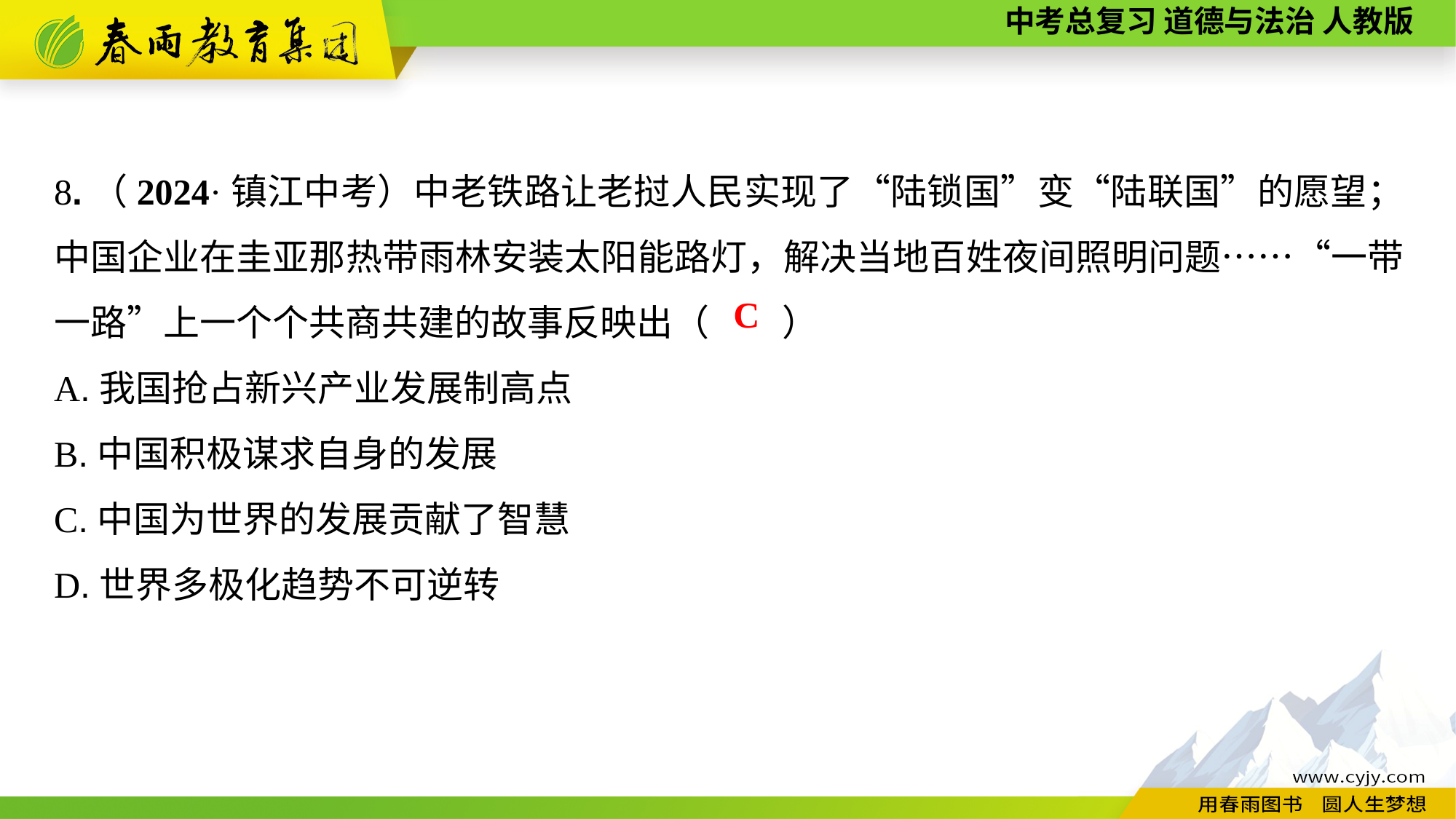

8.（2024·镇江中考）中老铁路让老挝人民实现了“陆锁国”变“陆联国”的愿望；中国企业在圭亚那热带雨林安装太阳能路灯，解决当地百姓夜间照明问题……“一带一路”上一个个共商共建的故事反映出（　　）
A.我国抢占新兴产业发展制高点
B.中国积极谋求自身的发展
C.中国为世界的发展贡献了智慧
D.世界多极化趋势不可逆转
C